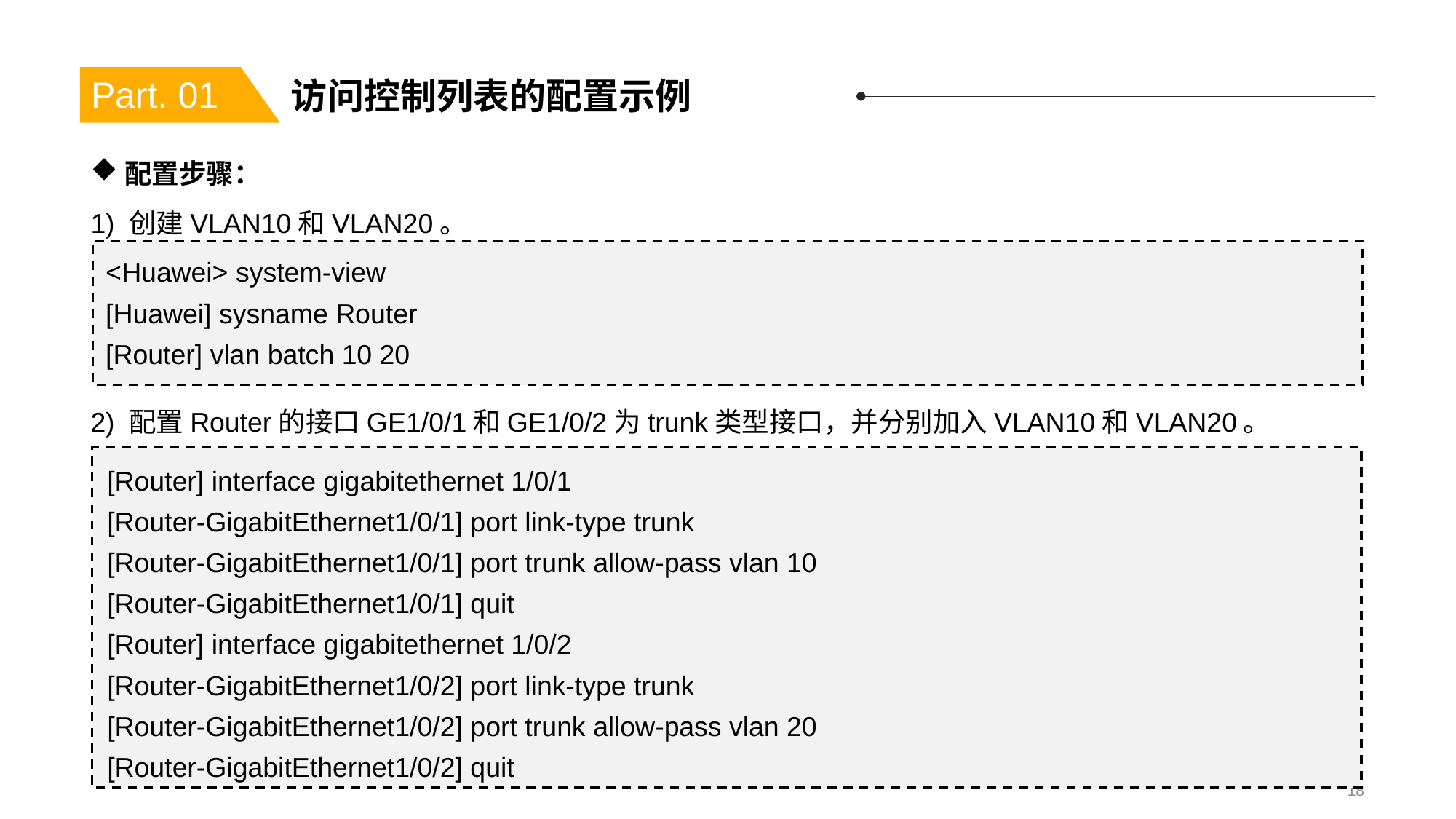

# 访问控制列表的配置示例
Part. 01
配置步骤：
1) 创建VLAN10和VLAN20。

<Huawei> system-view
[Huawei] sysname Router
[Router] vlan batch 10 20
2) 配置Router的接口GE1/0/1和GE1/0/2为trunk类型接口，并分别加入VLAN10和VLAN20。

[Router] interface gigabitethernet 1/0/1
[Router-GigabitEthernet1/0/1] port link-type trunk
[Router-GigabitEthernet1/0/1] port trunk allow-pass vlan 10
[Router-GigabitEthernet1/0/1] quit
[Router] interface gigabitethernet 1/0/2
[Router-GigabitEthernet1/0/2] port link-type trunk
[Router-GigabitEthernet1/0/2] port trunk allow-pass vlan 20
[Router-GigabitEthernet1/0/2] quit
18